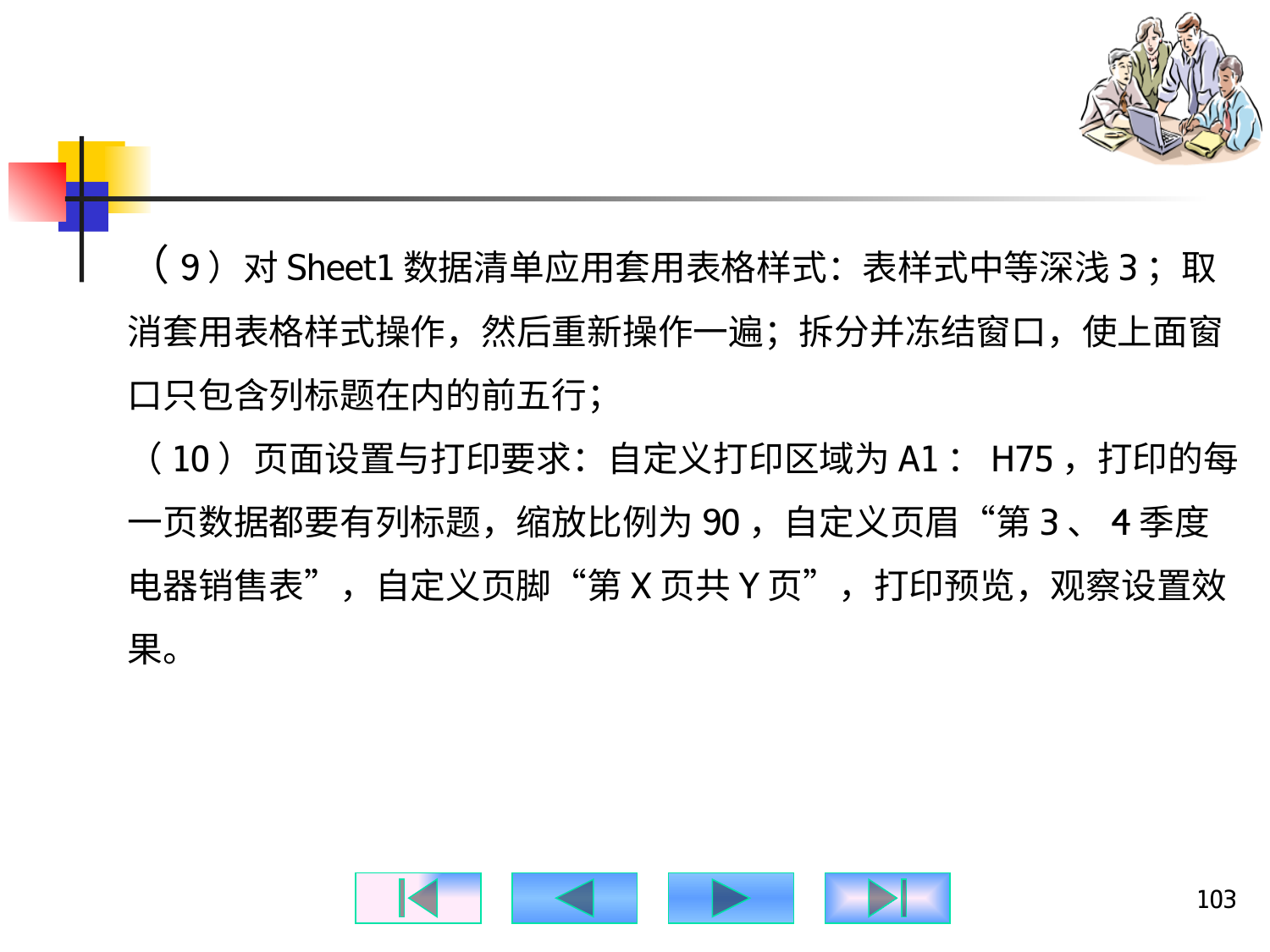

#
（9）对Sheet1数据清单应用套用表格样式：表样式中等深浅3；取消套用表格样式操作，然后重新操作一遍；拆分并冻结窗口，使上面窗口只包含列标题在内的前五行；
（10）页面设置与打印要求：自定义打印区域为A1：H75，打印的每一页数据都要有列标题，缩放比例为90，自定义页眉“第3、4季度电器销售表”，自定义页脚“第X页共Y页”，打印预览，观察设置效果。

103